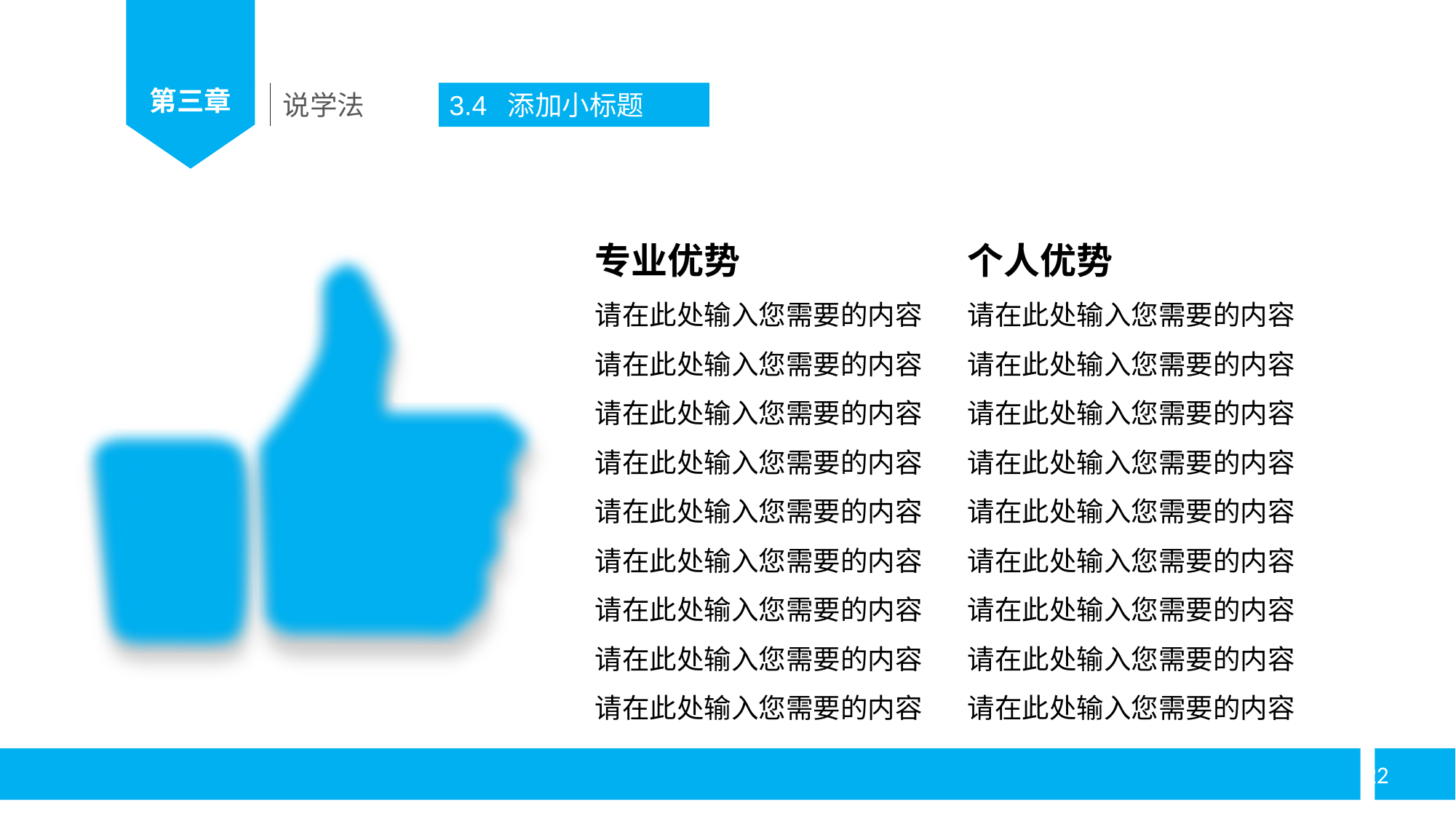

说学法
3.4  添加小标题
专业优势
请在此处输入您需要的内容
请在此处输入您需要的内容
请在此处输入您需要的内容
请在此处输入您需要的内容
请在此处输入您需要的内容
请在此处输入您需要的内容
请在此处输入您需要的内容
请在此处输入您需要的内容
请在此处输入您需要的内容

个人优势
请在此处输入您需要的内容
请在此处输入您需要的内容
请在此处输入您需要的内容
请在此处输入您需要的内容
请在此处输入您需要的内容
请在此处输入您需要的内容
请在此处输入您需要的内容
请在此处输入您需要的内容
请在此处输入您需要的内容